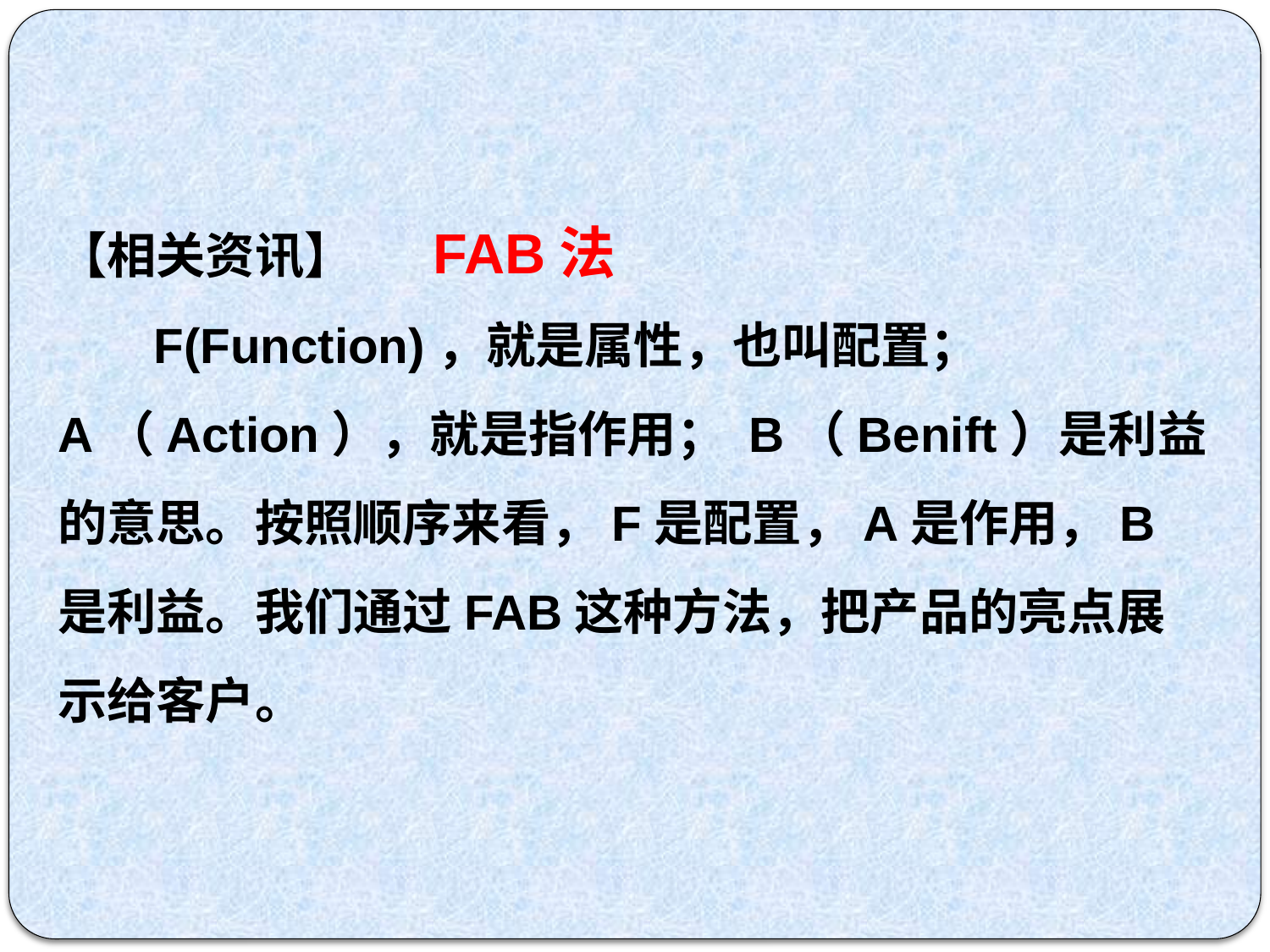

【相关资讯】      FAB法
       F(Function)，就是属性，也叫配置；A（Action），就是指作用； B（Benift）是利益的意思。按照顺序来看，F是配置，A是作用，B是利益。我们通过FAB这种方法，把产品的亮点展示给客户。